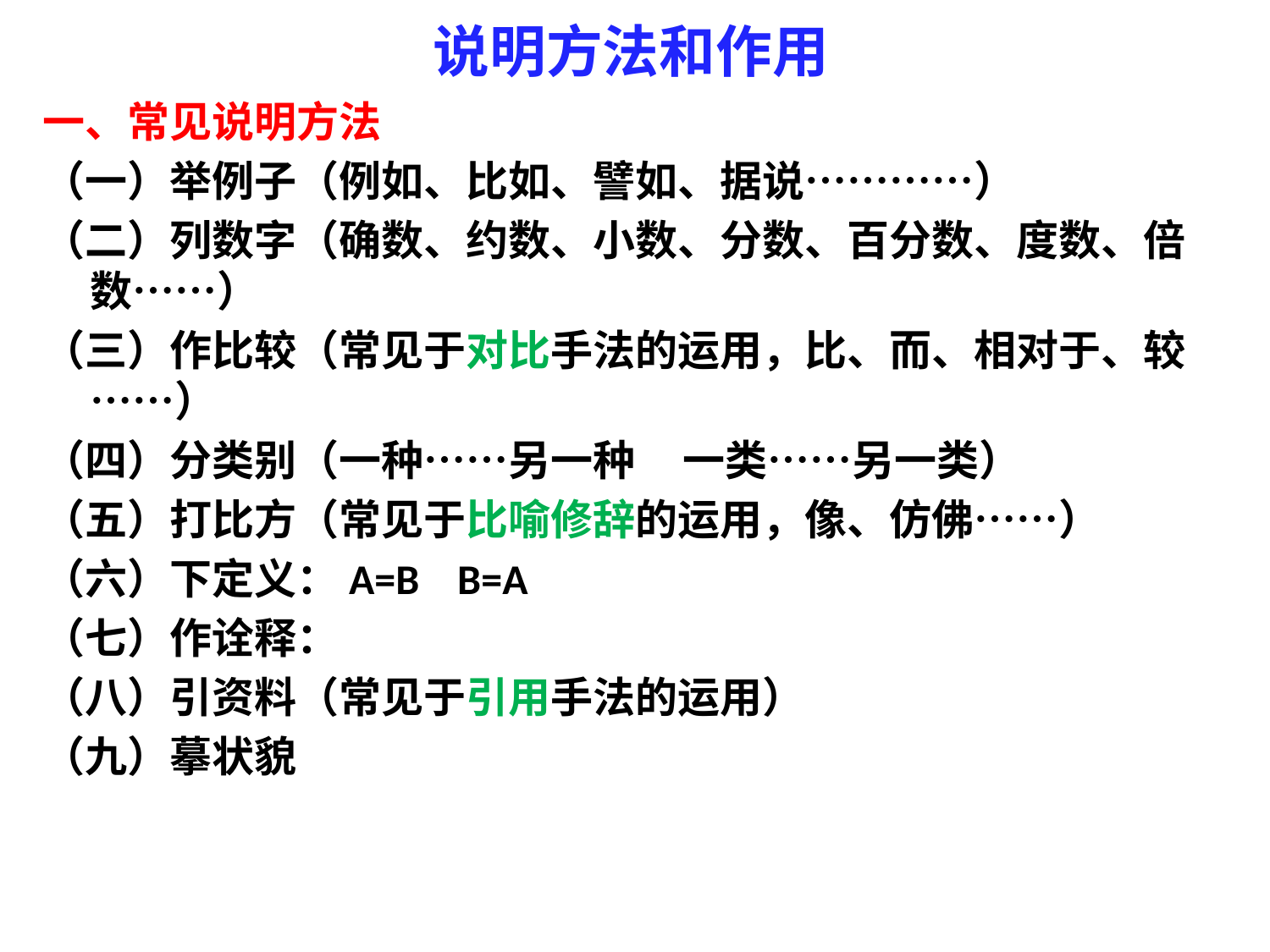

# 说明方法和作用
一、常见说明方法
（一）举例子（例如、比如、譬如、据说…………）
（二）列数字（确数、约数、小数、分数、百分数、度数、倍数……）
（三）作比较（常见于对比手法的运用，比、而、相对于、较……）
（四）分类别（一种……另一种     一类……另一类）
（五）打比方（常见于比喻修辞的运用，像、仿佛……）
（六）下定义：A=B    B=A
（七）作诠释：
（八）引资料（常见于引用手法的运用）
（九）摹状貌